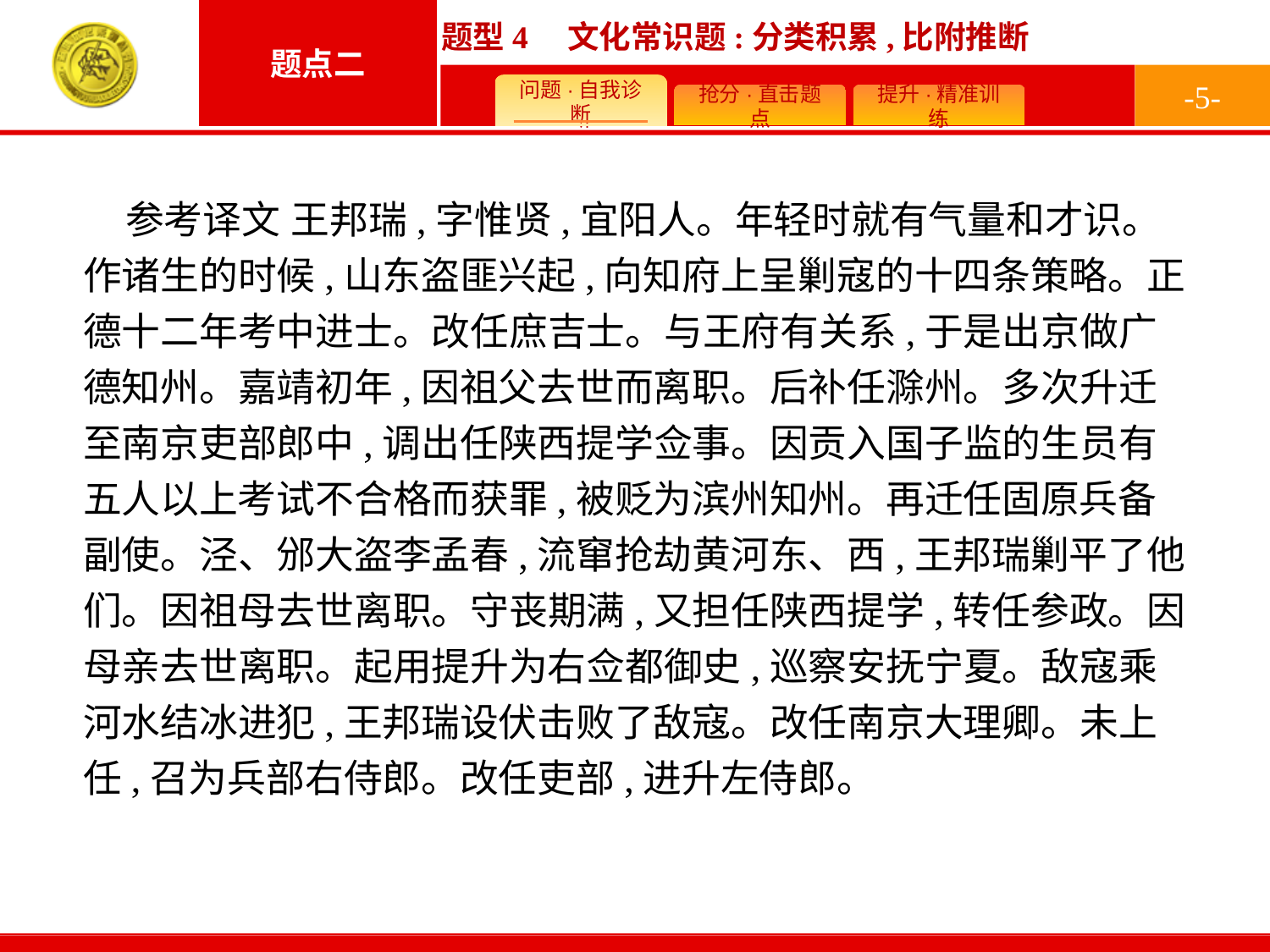

-5-
参考译文 王邦瑞,字惟贤,宜阳人。年轻时就有气量和才识。作诸生的时候,山东盗匪兴起,向知府上呈剿寇的十四条策略。正德十二年考中进士。改任庶吉士。与王府有关系,于是出京做广德知州。嘉靖初年,因祖父去世而离职。后补任滁州。多次升迁至南京吏部郎中,调出任陕西提学佥事。因贡入国子监的生员有五人以上考试不合格而获罪,被贬为滨州知州。再迁任固原兵备副使。泾、邠大盗李孟春,流窜抢劫黄河东、西,王邦瑞剿平了他们。因祖母去世离职。守丧期满,又担任陕西提学,转任参政。因母亲去世离职。起用提升为右佥都御史,巡察安抚宁夏。敌寇乘河水结冰进犯,王邦瑞设伏击败了敌寇。改任南京大理卿。未上任,召为兵部右侍郎。改任吏部,进升左侍郎。